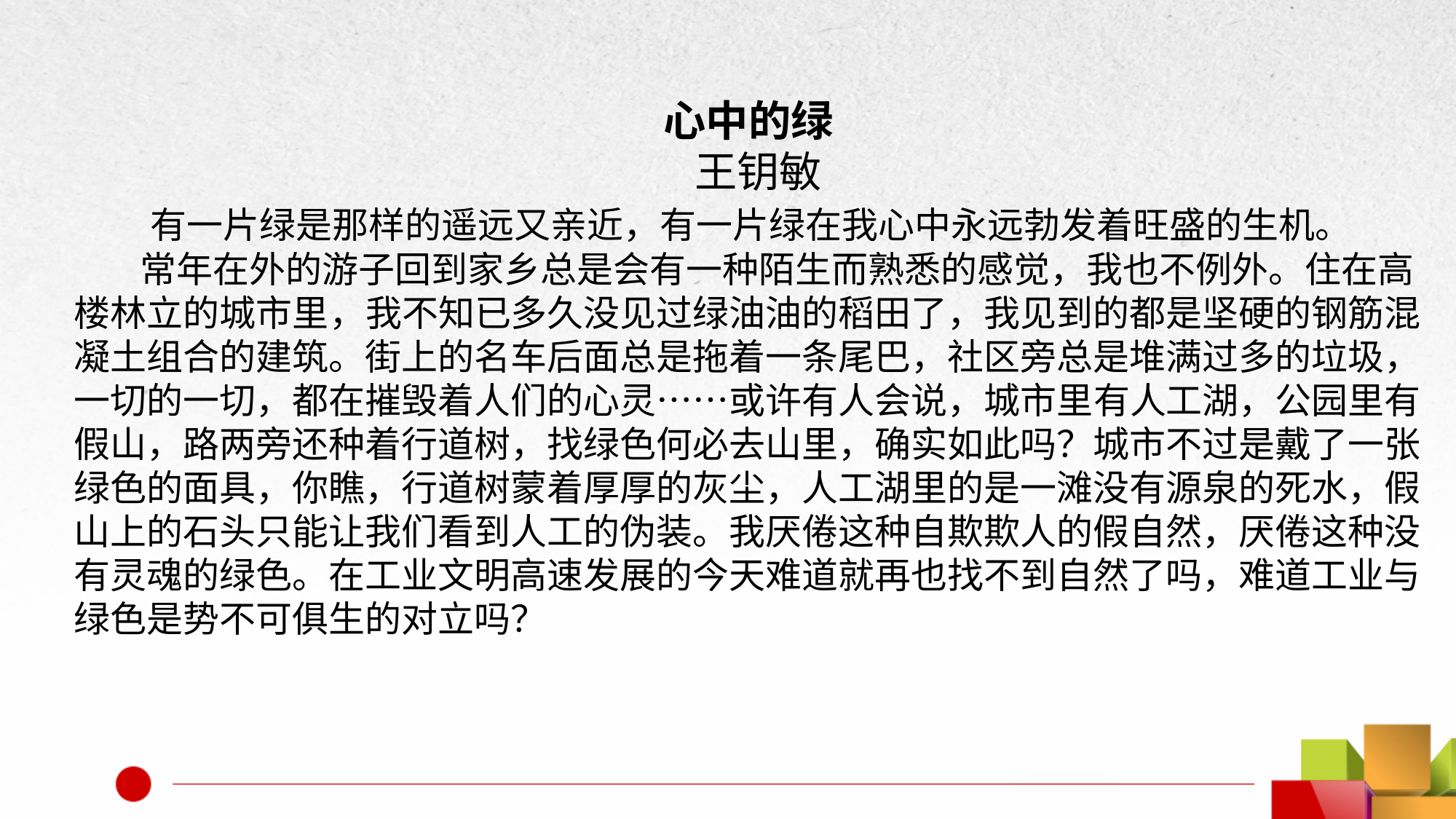

心中的绿
 王钥敏
       有一片绿是那样的遥远又亲近，有一片绿在我心中永远勃发着旺盛的生机。
       常年在外的游子回到家乡总是会有一种陌生而熟悉的感觉，我也不例外。住在高楼林立的城市里，我不知已多久没见过绿油油的稻田了，我见到的都是坚硬的钢筋混凝土组合的建筑。街上的名车后面总是拖着一条尾巴，社区旁总是堆满过多的垃圾，一切的一切，都在摧毁着人们的心灵……或许有人会说，城市里有人工湖，公园里有假山，路两旁还种着行道树，找绿色何必去山里，确实如此吗？城市不过是戴了一张绿色的面具，你瞧，行道树蒙着厚厚的灰尘，人工湖里的是一滩没有源泉的死水，假山上的石头只能让我们看到人工的伪装。我厌倦这种自欺欺人的假自然，厌倦这种没有灵魂的绿色。在工业文明高速发展的今天难道就再也找不到自然了吗，难道工业与绿色是势不可俱生的对立吗？